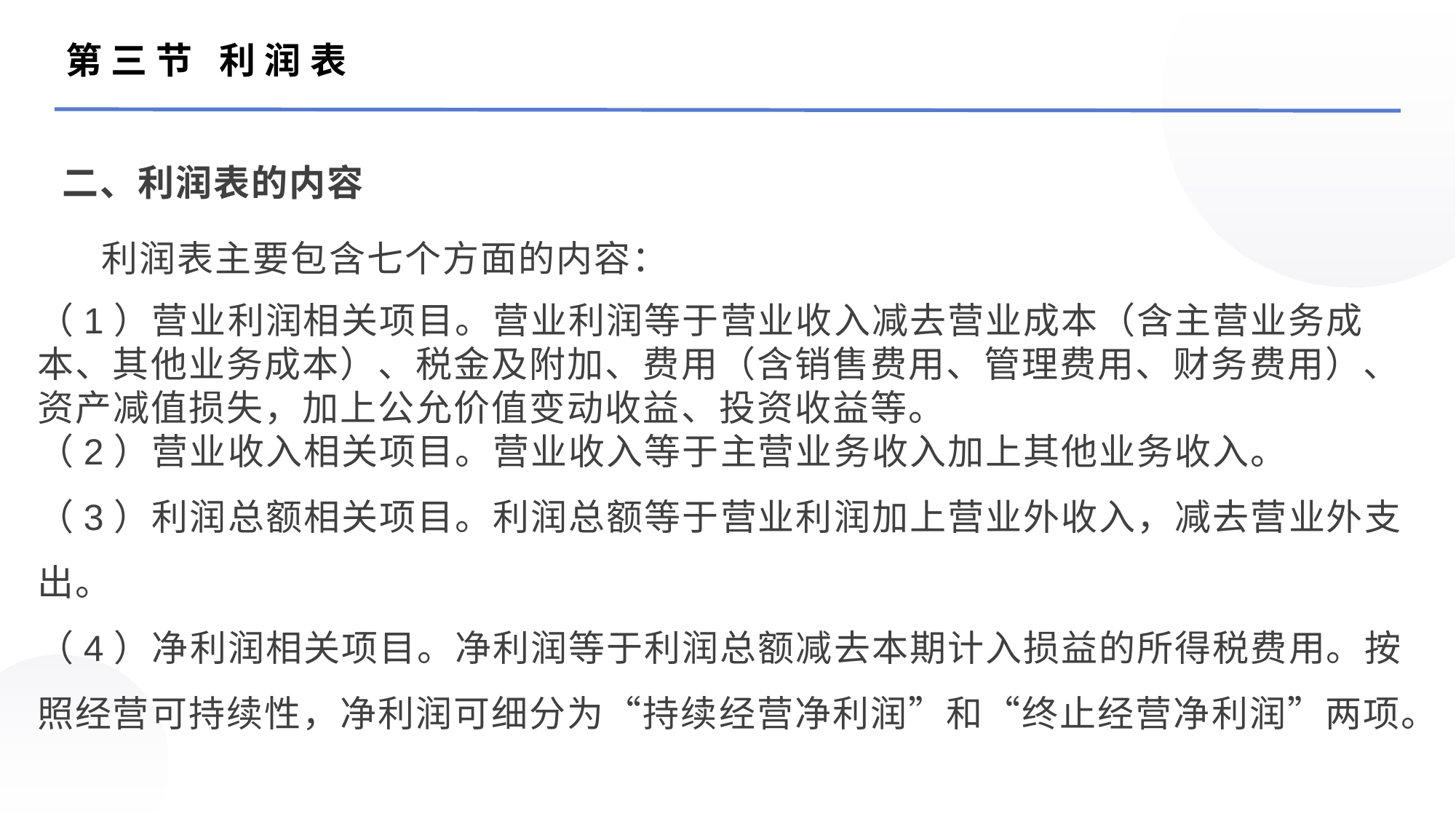

第三节 利润表
二、利润表的内容
利润表主要包含七个方面的内容：

（1）营业利润相关项目。营业利润等于营业收入减去营业成本（含主营业务成本、其他业务成本）、税金及附加、费用（含销售费用、管理费用、财务费用）、资产减值损失，加上公允价值变动收益、投资收益等。
（2）营业收入相关项目。营业收入等于主营业务收入加上其他业务收入。
（3）利润总额相关项目。利润总额等于营业利润加上营业外收入，减去营业外支出。
（4）净利润相关项目。净利润等于利润总额减去本期计入损益的所得税费用。按照经营可持续性，净利润可细分为“持续经营净利润”和“终止经营净利润”两项。

13